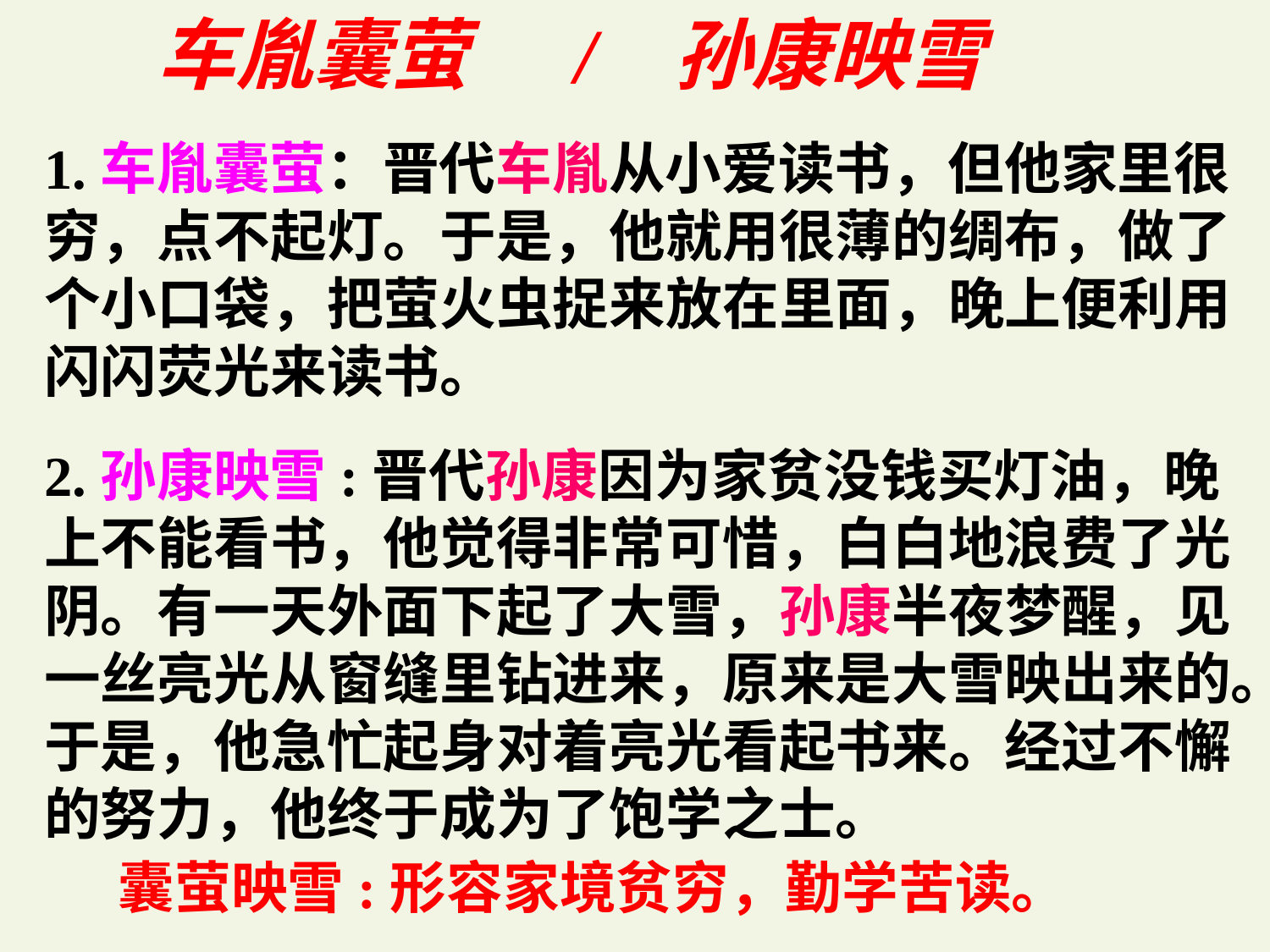

车胤囊萤     /   孙康映雪
1.车胤囊萤：晋代车胤从小爱读书，但他家里很穷，点不起灯。于是，他就用很薄的绸布，做了个小口袋，把萤火虫捉来放在里面，晚上便利用闪闪荧光来读书。
2.孙康映雪:晋代孙康因为家贫没钱买灯油，晚上不能看书，他觉得非常可惜，白白地浪费了光阴。有一天外面下起了大雪，孙康半夜梦醒，见一丝亮光从窗缝里钻进来，原来是大雪映出来的。于是，他急忙起身对着亮光看起书来。经过不懈的努力，他终于成为了饱学之士。
囊萤映雪:形容家境贫穷，勤学苦读。